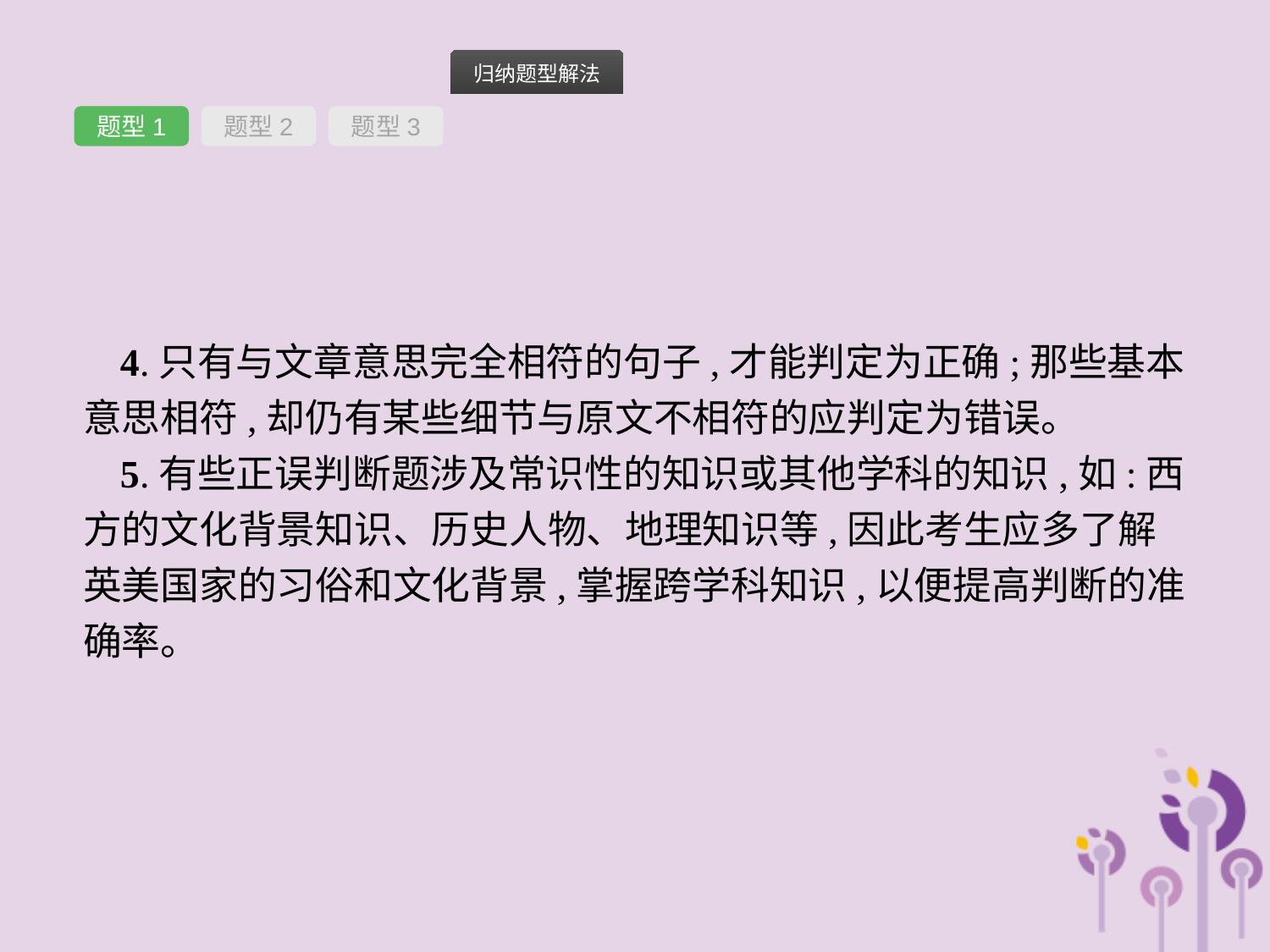

题型1
题型2
题型3
4.只有与文章意思完全相符的句子,才能判定为正确;那些基本意思相符,却仍有某些细节与原文不相符的应判定为错误。
5.有些正误判断题涉及常识性的知识或其他学科的知识,如:西方的文化背景知识、历史人物、地理知识等,因此考生应多了解英美国家的习俗和文化背景,掌握跨学科知识,以便提高判断的准确率。